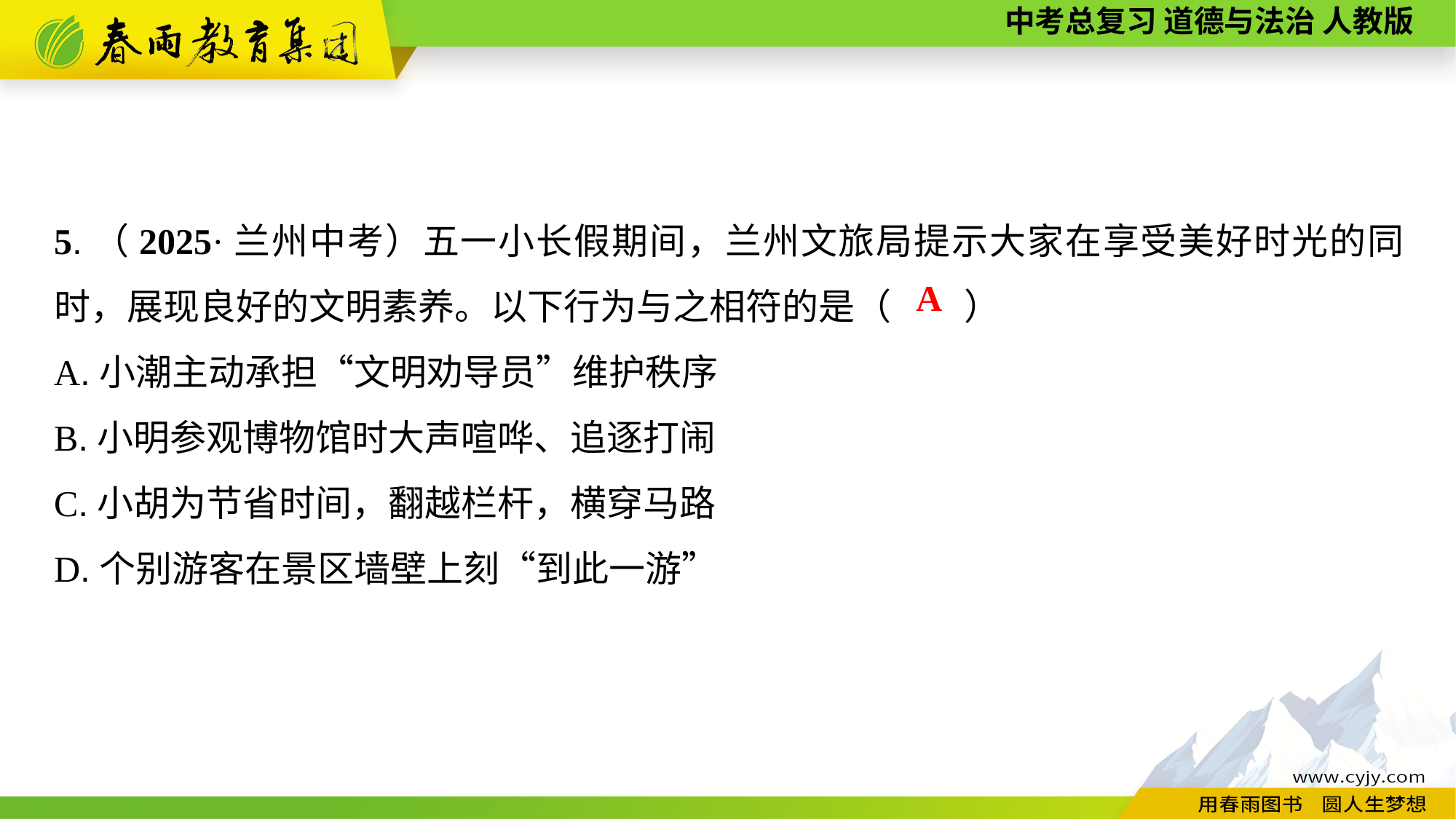

5.（2025·兰州中考）五一小长假期间，兰州文旅局提示大家在享受美好时光的同时，展现良好的文明素养。以下行为与之相符的是（　　）
A.小潮主动承担“文明劝导员”维护秩序
B.小明参观博物馆时大声喧哗、追逐打闹
C.小胡为节省时间，翻越栏杆，横穿马路
D.个别游客在景区墙壁上刻“到此一游”
A